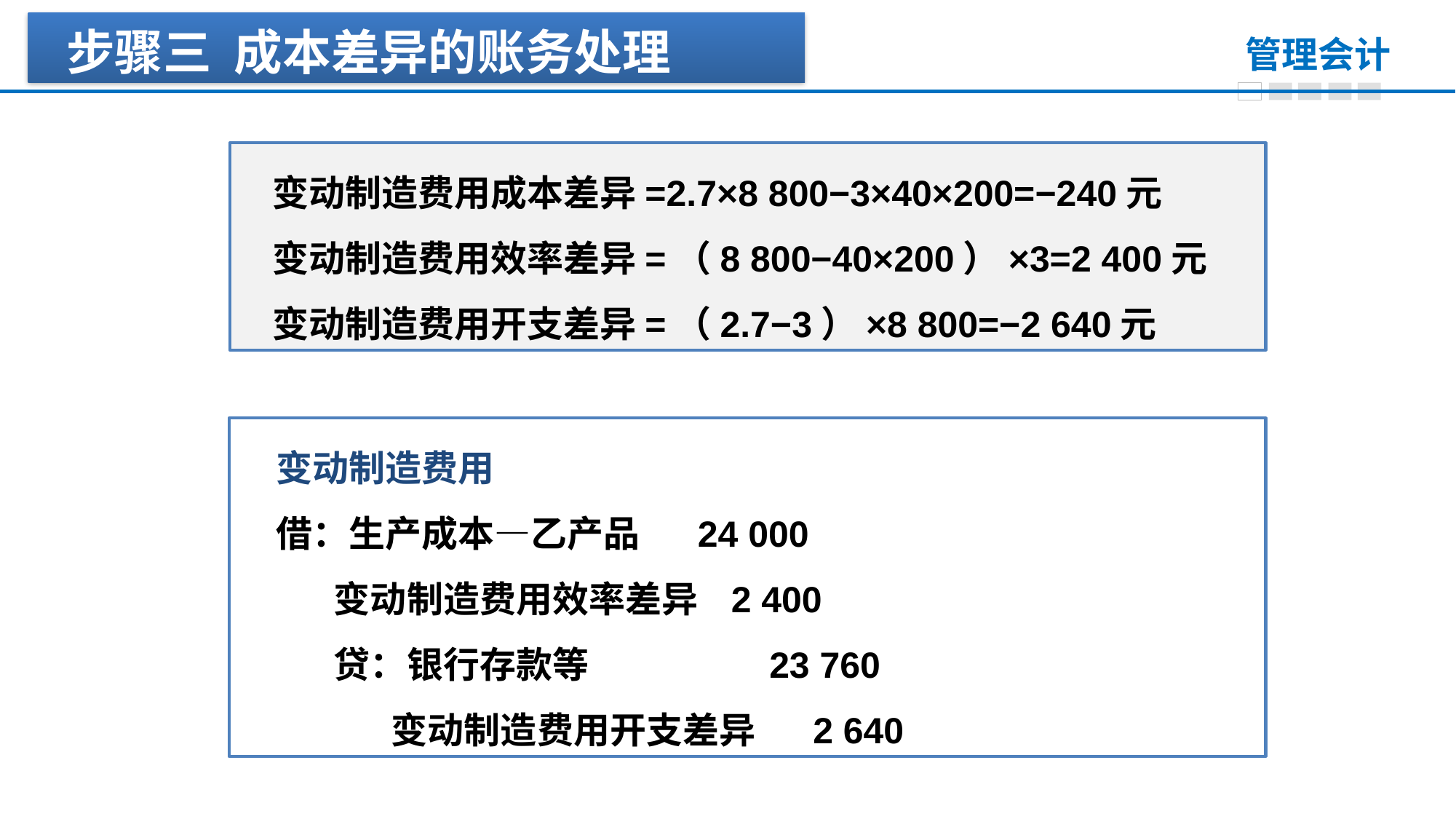

步骤三  成本差异的账务处理
变动制造费用成本差异=2.7×8 800−3×40×200=−240元
变动制造费用效率差异=（8 800−40×200）×3=2 400元
变动制造费用开支差异=（2.7−3）×8 800=−2 640元
变动制造费用
借：生产成本—乙产品      24 000
      变动制造费用效率差异   2 400
      贷：银行存款等                     23 760
             变动制造费用开支差异      2 640